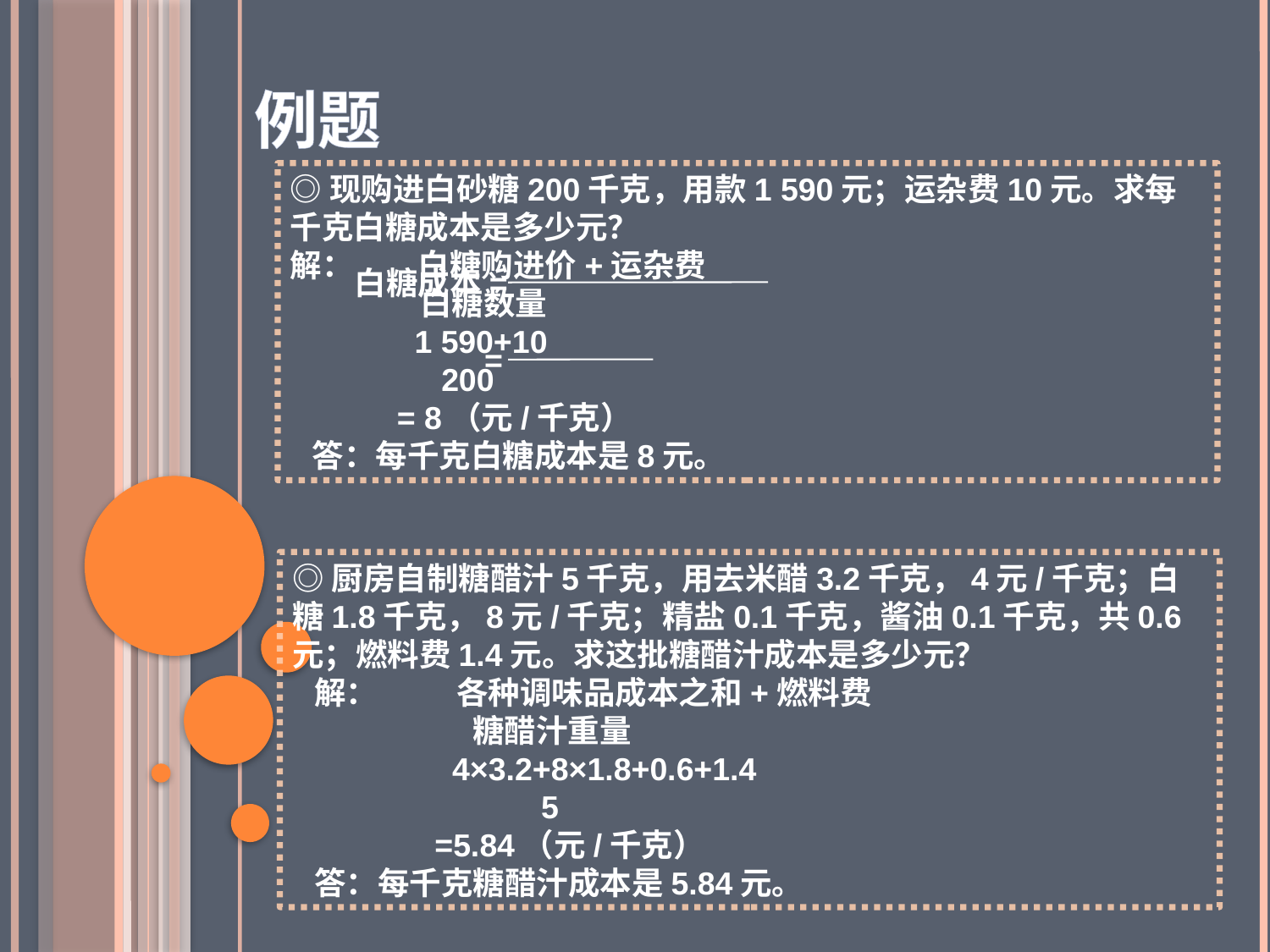

例题
◎现购进白砂糖200千克，用款1 590元；运杂费10元。求每千克白糖成本是多少元？
解：         白糖购进价+运杂费
                 白糖数量
              1 590+10
                 200
            = 8（元/千克）
  答：每千克白糖成本是8元。
白糖成本=
=
◎厨房自制糖醋汁5千克，用去米醋3.2千克，4元/千克；白糖1.8千克，8元/千克；精盐0.1千克，酱油0.1千克，共0.6元；燃料费1.4元。求这批糖醋汁成本是多少元？
  解：           各种调味品成本之和+燃料费
                        糖醋汁重量
                  4×3.2+8×1.8+0.6+1.4
                            5
                =5.84（元/千克）
  答：每千克糖醋汁成本是5.84元。